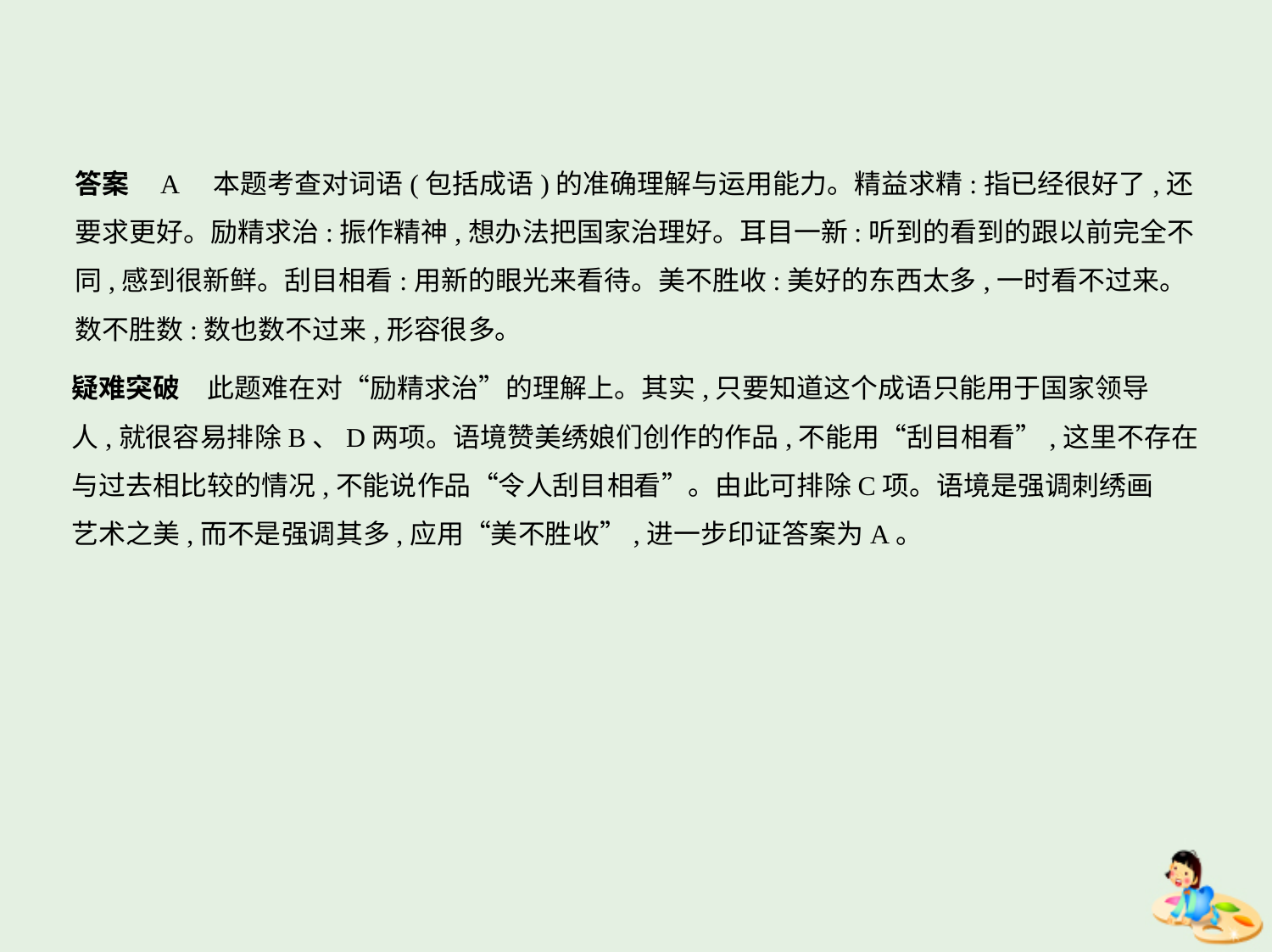

答案    A　本题考查对词语(包括成语)的准确理解与运用能力。精益求精:指已经很好了,还
要求更好。励精求治:振作精神,想办法把国家治理好。耳目一新:听到的看到的跟以前完全不
同,感到很新鲜。刮目相看:用新的眼光来看待。美不胜收:美好的东西太多,一时看不过来。
数不胜数:数也数不过来,形容很多。
疑难突破　此题难在对“励精求治”的理解上。其实,只要知道这个成语只能用于国家领导
人,就很容易排除B、D两项。语境赞美绣娘们创作的作品,不能用“刮目相看”,这里不存在
与过去相比较的情况,不能说作品“令人刮目相看”。由此可排除C项。语境是强调刺绣画
艺术之美,而不是强调其多,应用“美不胜收”,进一步印证答案为A。